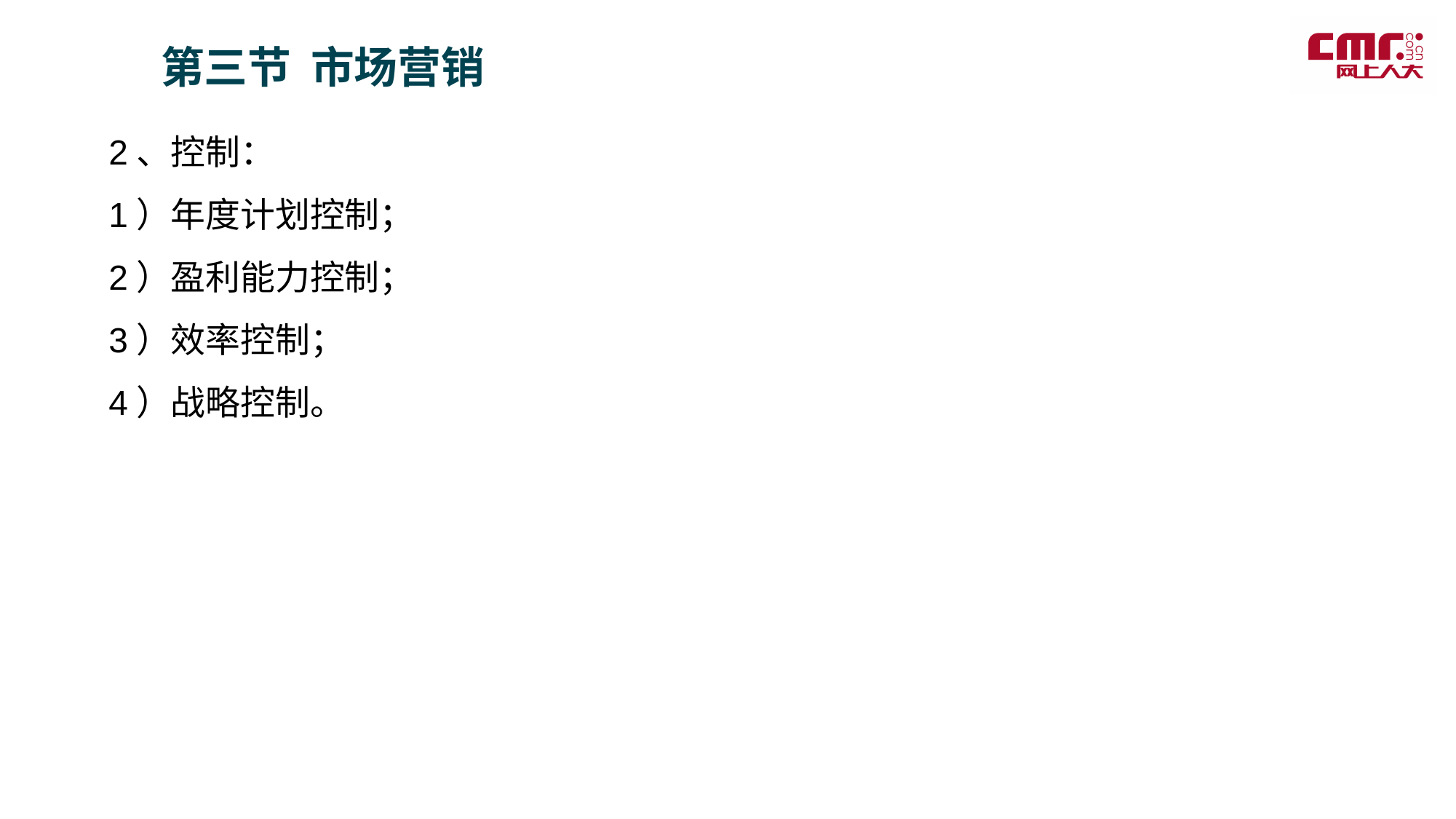

第三节  市场营销
2、控制：
1）年度计划控制；
2）盈利能力控制；
3）效率控制；
4）战略控制。